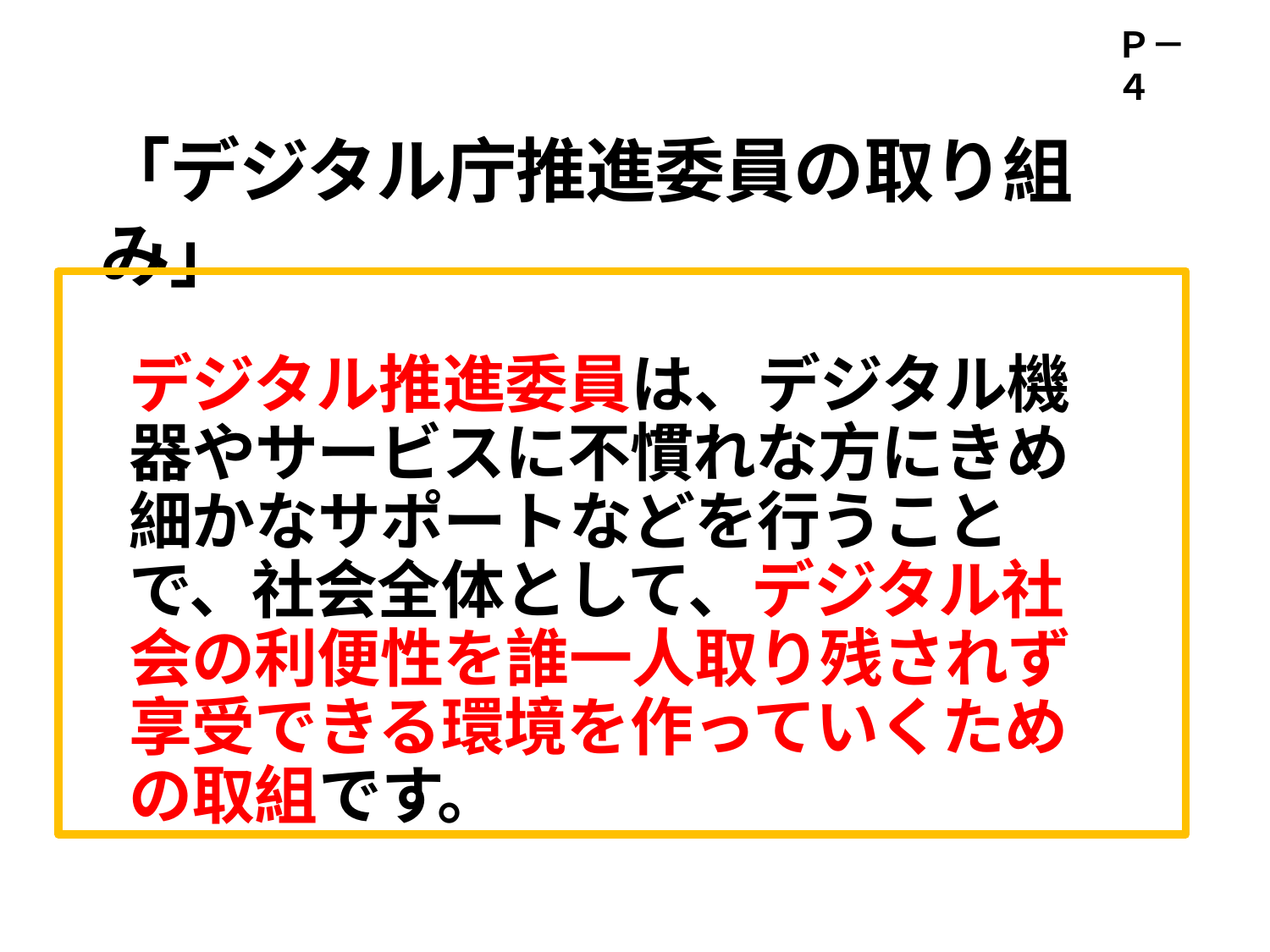

Ｐ－	４
# 「デジタル庁推進委員の取り組み」

デジタル推進委員は、デジタル機器やサービスに不慣れな方にきめ細かなサポートなどを行うことで、社会全体として、デジタル社会の利便性を誰一人取り残されず享受できる環境を作っていくための取組です。